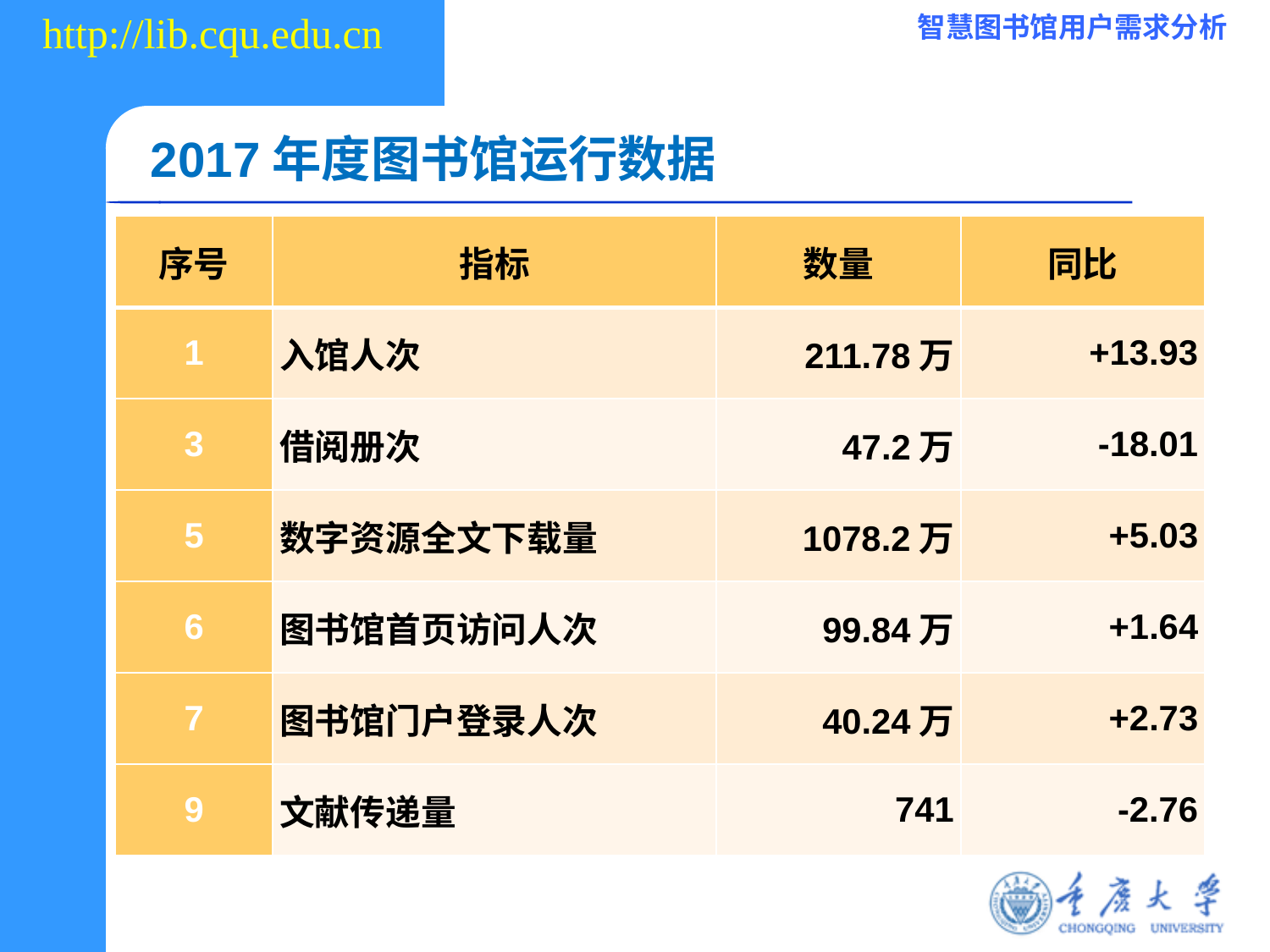

2017年度图书馆运行数据
| 序号 | 指标 | 数量 | 同比 |
| --- | --- | --- | --- |
| 1 | 入馆人次 | 211.78万 | +13.93 |
| 3 | 借阅册次 | 47.2万 | -18.01 |
| 5 | 数字资源全文下载量 | 1078.2万 | +5.03 |
| 6 | 图书馆首页访问人次 | 99.84万 | +1.64 |
| 7 | 图书馆门户登录人次 | 40.24万 | +2.73 |
| 9 | 文献传递量 | 741 | -2.76 |